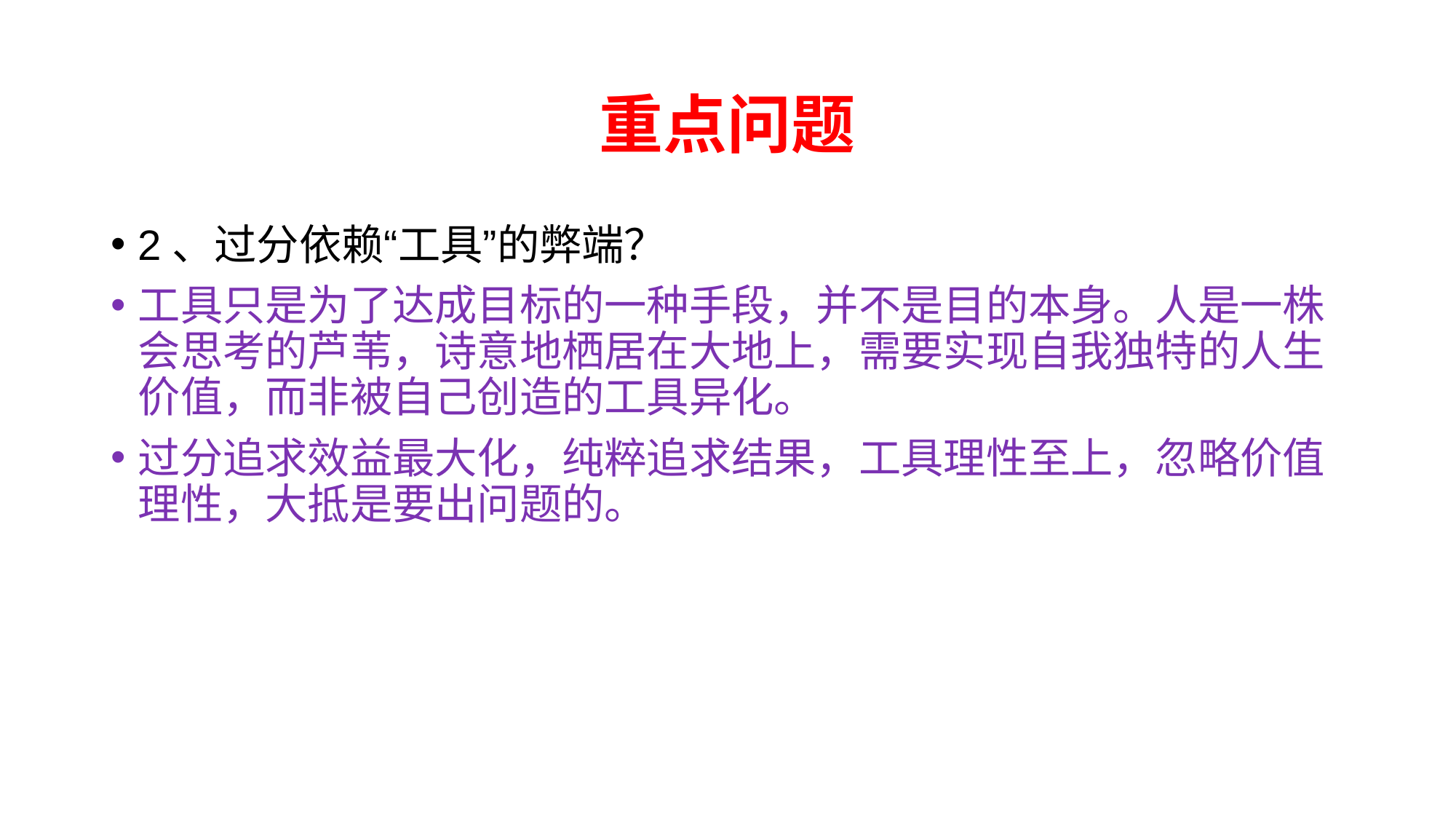

# 重点问题
2、过分依赖“工具”的弊端？
工具只是为了达成目标的一种手段，并不是目的本身。人是一株会思考的芦苇，诗意地栖居在大地上，需要实现自我独特的人生价值，而非被自己创造的工具异化。
过分追求效益最大化，纯粹追求结果，工具理性至上，忽略价值理性，大抵是要出问题的。